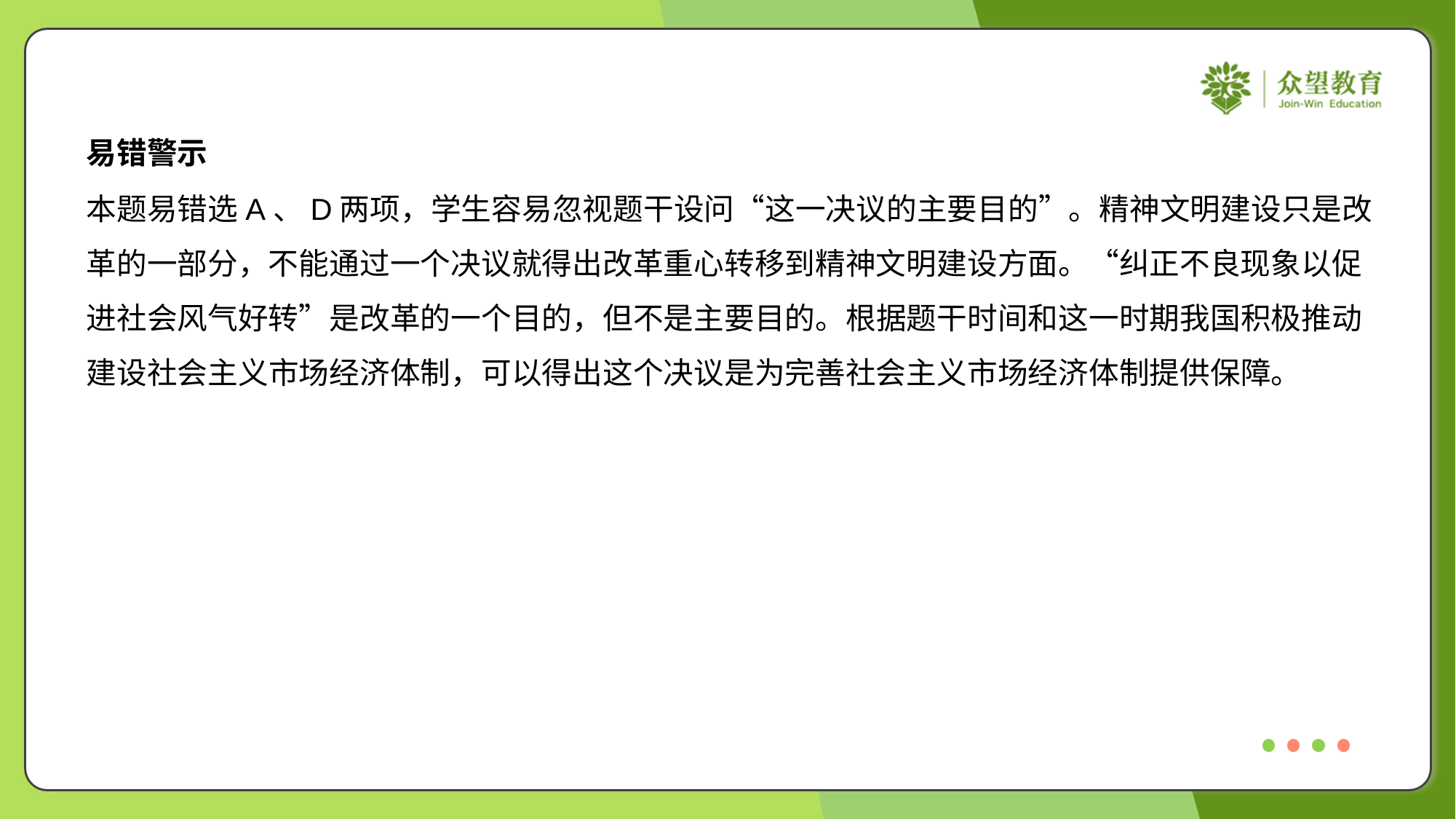

易错警示
本题易错选A、D两项，学生容易忽视题干设问“这一决议的主要目的”。精神文明建设只是改
革的一部分，不能通过一个决议就得出改革重心转移到精神文明建设方面。“纠正不良现象以促
进社会风气好转”是改革的一个目的，但不是主要目的。根据题干时间和这一时期我国积极推动
建设社会主义市场经济体制，可以得出这个决议是为完善社会主义市场经济体制提供保障。